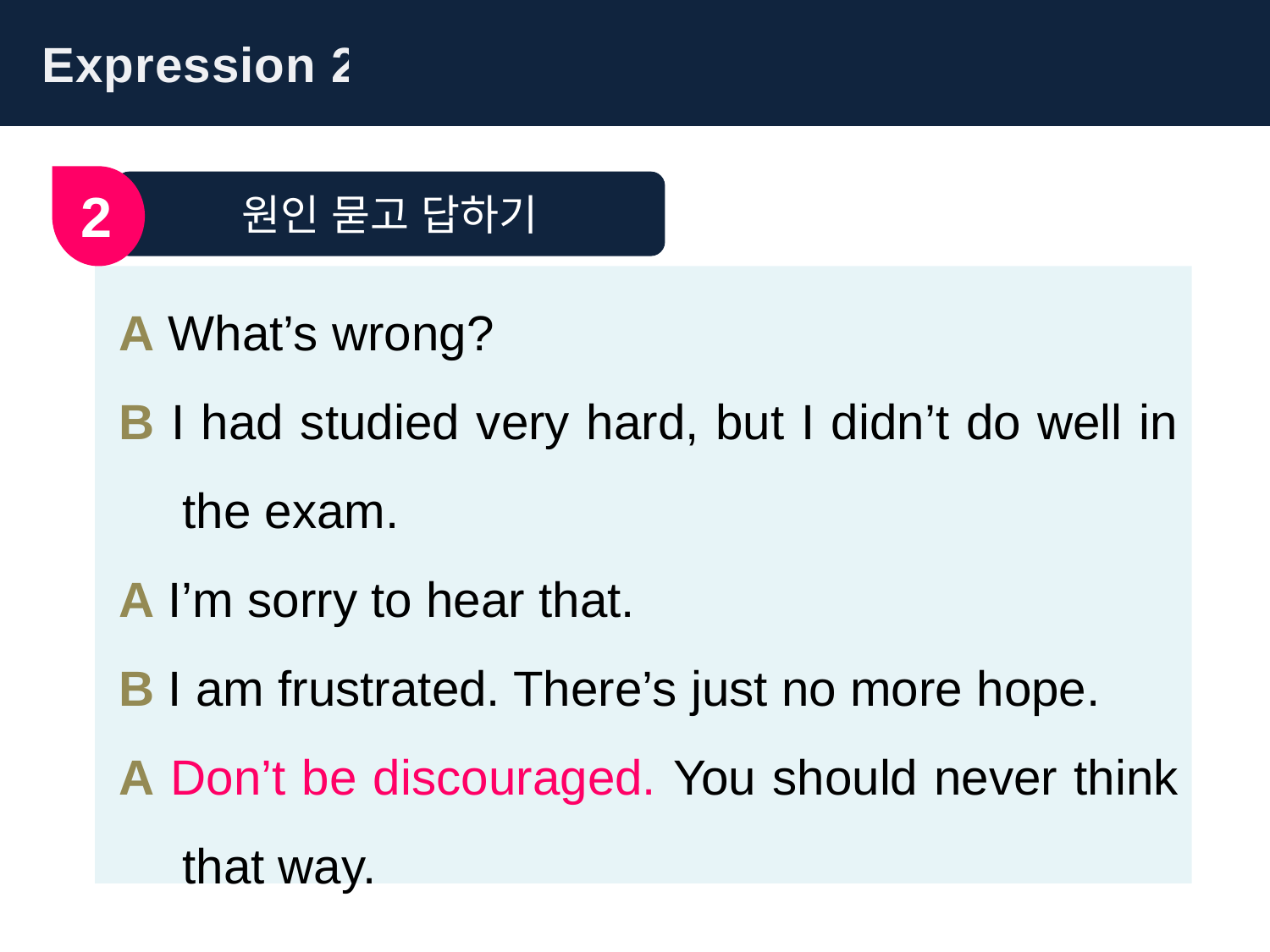

Expression 2

원인 묻고 답하기
2
A What’s wrong?
B I had studied very hard, but I didn’t do well in the exam.
A I’m sorry to hear that.
B I am frustrated. There’s just no more hope.
A Don’t be discouraged. You should never think that way.